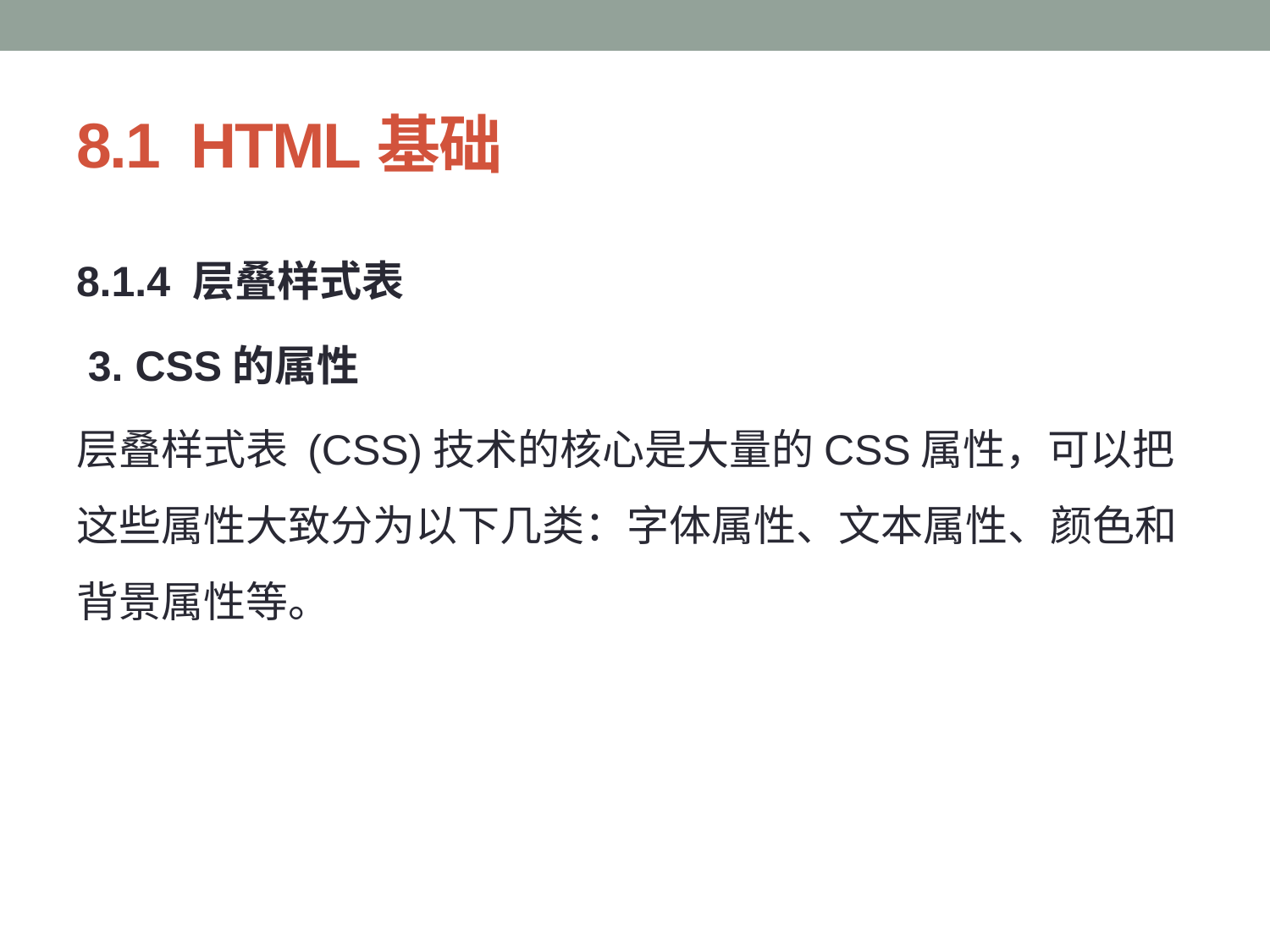

# 8.1  HTML基础
8.1.4 层叠样式表
 3. CSS的属性
层叠样式表 (CSS)技术的核心是大量的CSS属性，可以把这些属性大致分为以下几类：字体属性、文本属性、颜色和背景属性等。